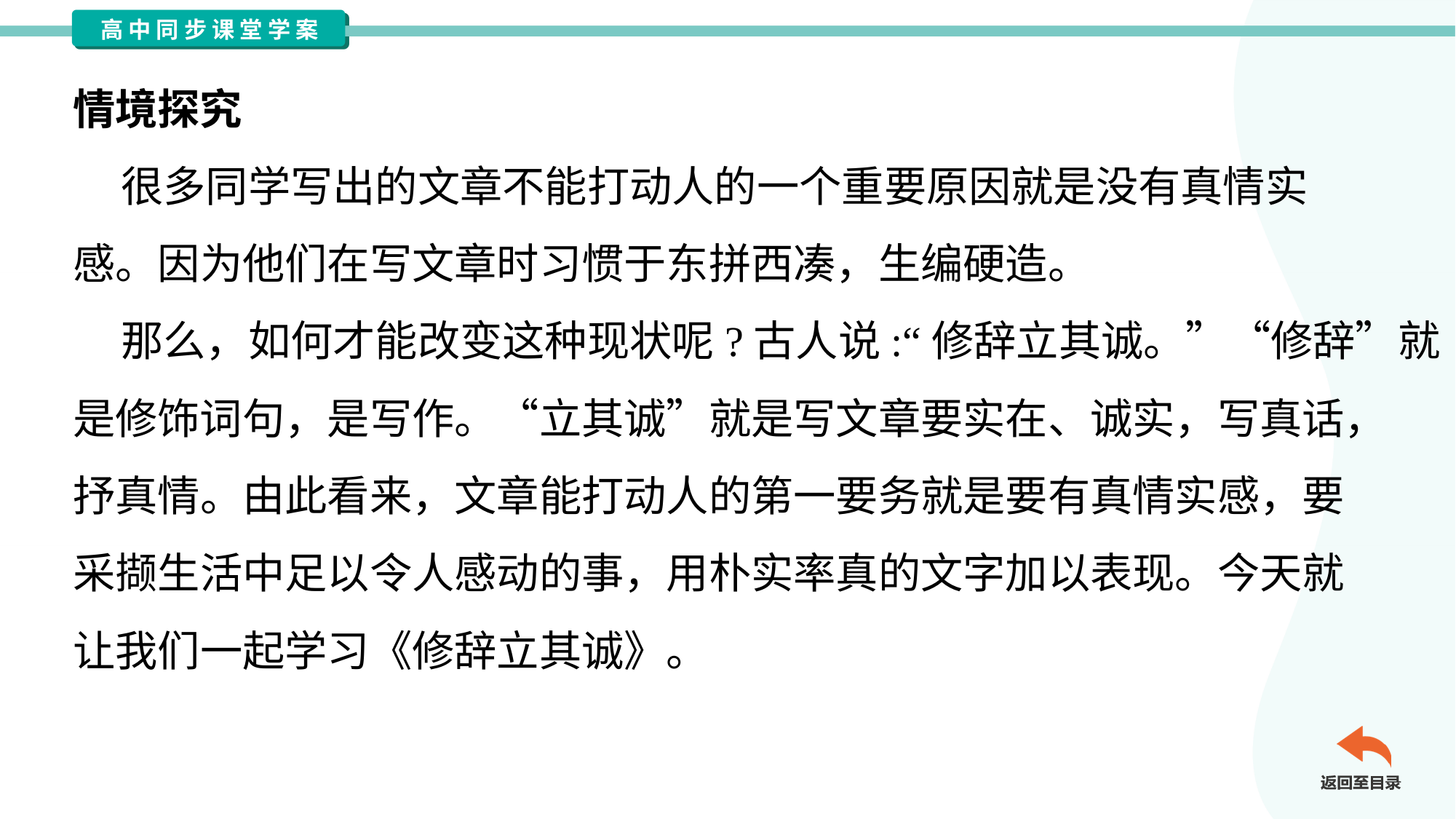

情境探究
    很多同学写出的文章不能打动人的一个重要原因就是没有真情实
感。因为他们在写文章时习惯于东拼西凑，生编硬造。
    那么，如何才能改变这种现状呢?古人说:“修辞立其诚。”“修辞”就
是修饰词句，是写作。“立其诚”就是写文章要实在、诚实，写真话，
抒真情。由此看来，文章能打动人的第一要务就是要有真情实感，要
采撷生活中足以令人感动的事，用朴实率真的文字加以表现。今天就
让我们一起学习《修辞立其诚》。